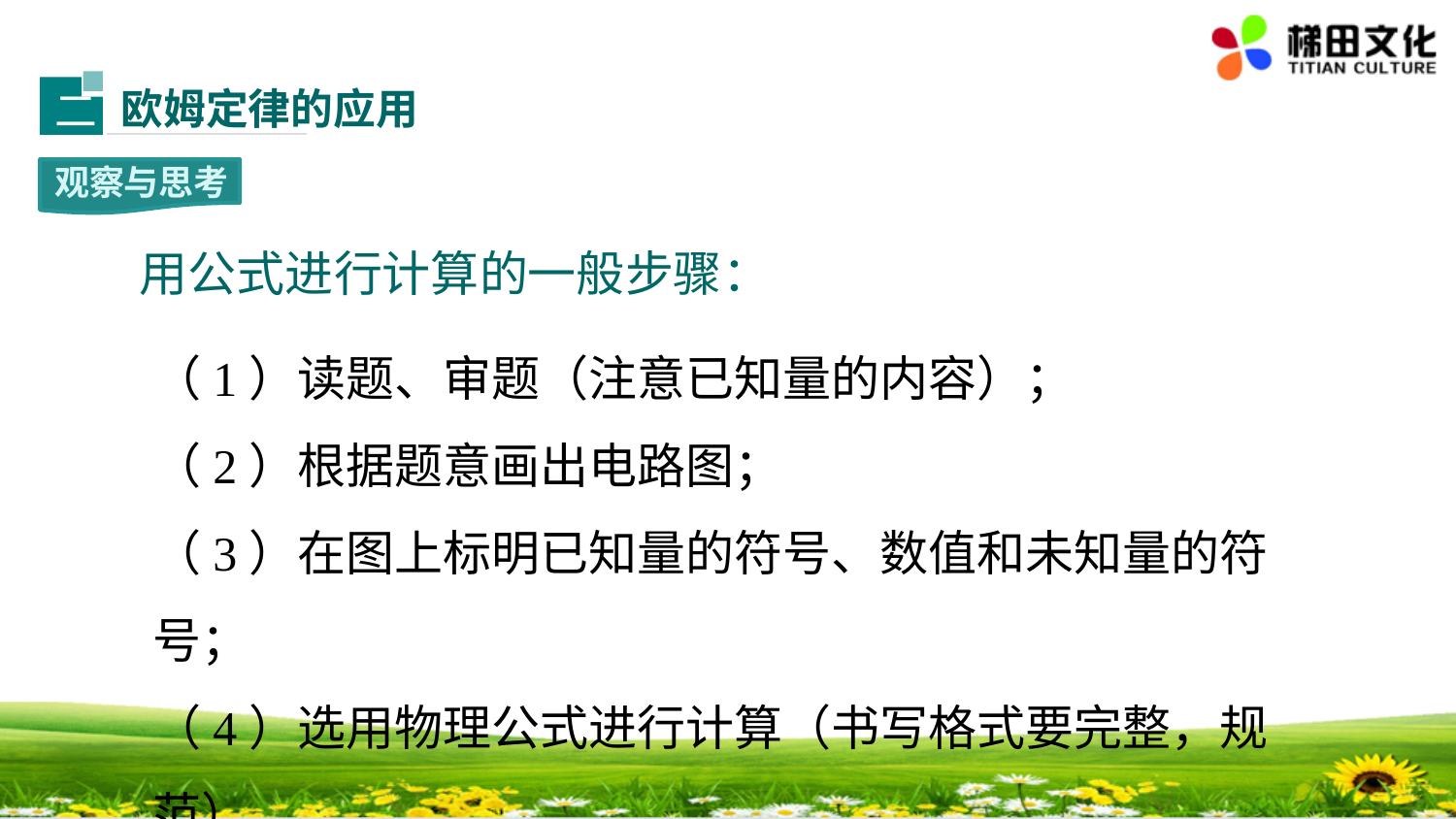

欧姆定律的应用
二

观察与思考

用公式进行计算的一般步骤：
（1）读题、审题（注意已知量的内容）；
（2）根据题意画出电路图；
（3）在图上标明已知量的符号、数值和未知量的符号；
（4）选用物理公式进行计算（书写格式要完整，规范）。